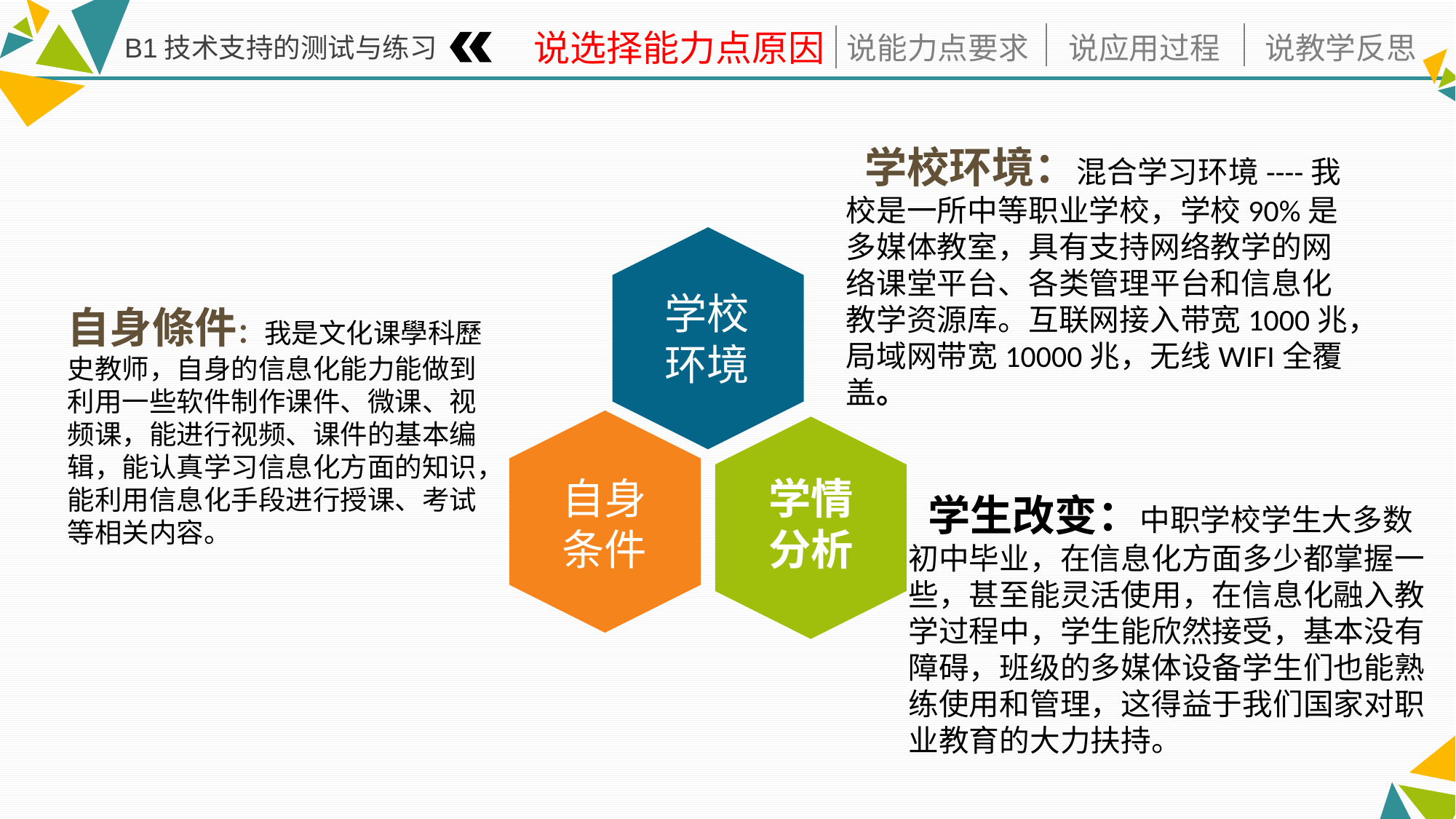

B1技术支持的测试与练习

  学校环境：混合学习环境----我校是一所中等职业学校，学校90%是多媒体教室，具有支持网络教学的网络课堂平台、各类管理平台和信息化教学资源库。互联网接入带宽1000兆，局域网带宽10000兆，无线WIFI全覆盖。

学校
环境
自身條件：我是文化课學科歷史教师，自身的信息化能力能做到利用一些软件制作课件、微课、视频课，能进行视频、课件的基本编辑，能认真学习信息化方面的知识，能利用信息化手段进行授课、考试等相关内容。

自身
条件

学情
分析
 学生改变：中职学校学生大多数初中毕业，在信息化方面多少都掌握一些，甚至能灵活使用，在信息化融入教学过程中，学生能欣然接受，基本没有障碍，班级的多媒体设备学生们也能熟练使用和管理，这得益于我们国家对职业教育的大力扶持。